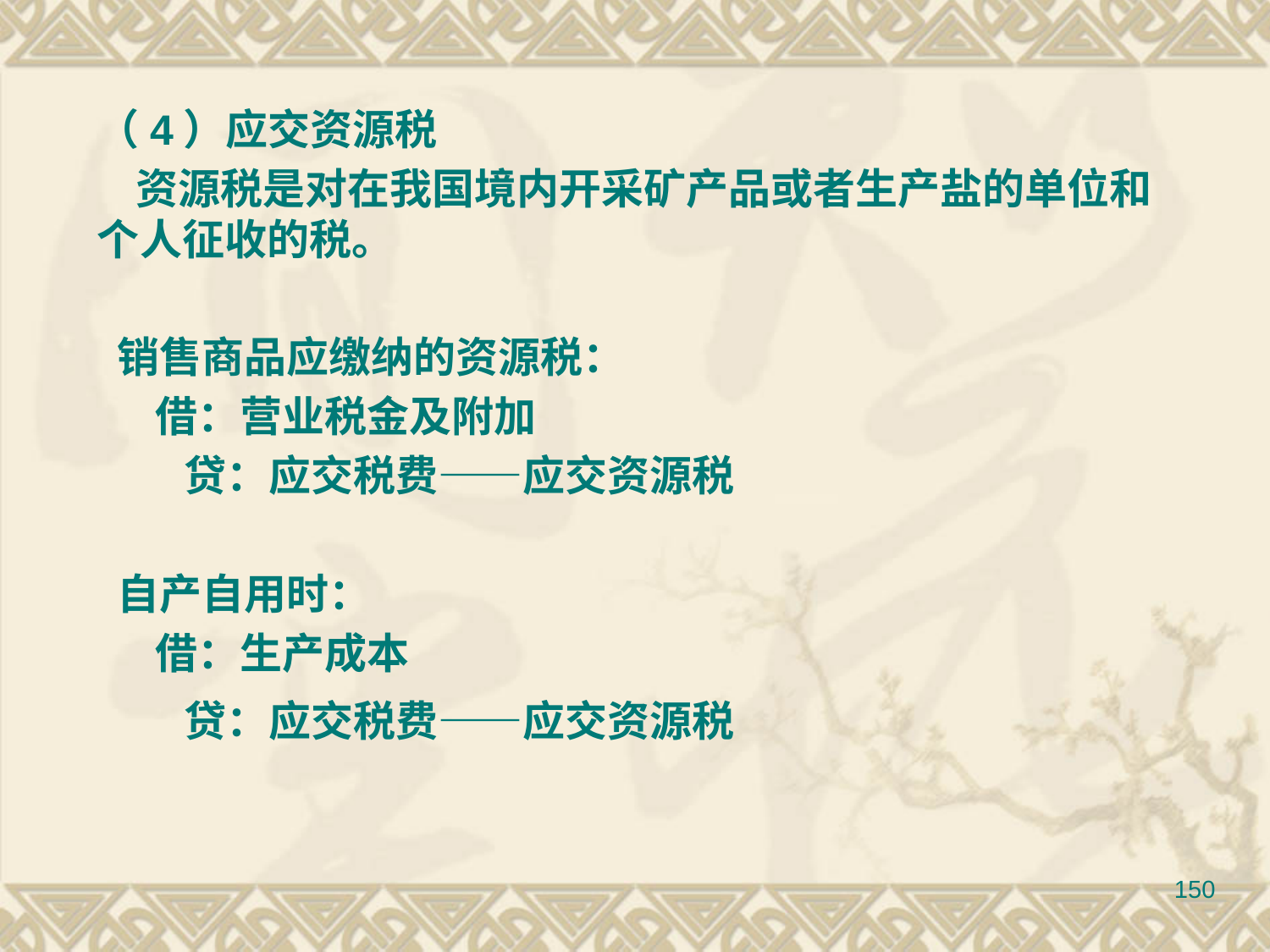

（4）应交资源税
   资源税是对在我国境内开采矿产品或者生产盐的单位和个人征收的税。

 销售商品应缴纳的资源税：
     借：营业税金及附加
        贷：应交税费——应交资源税

 自产自用时：
     借：生产成本
        贷：应交税费——应交资源税
150